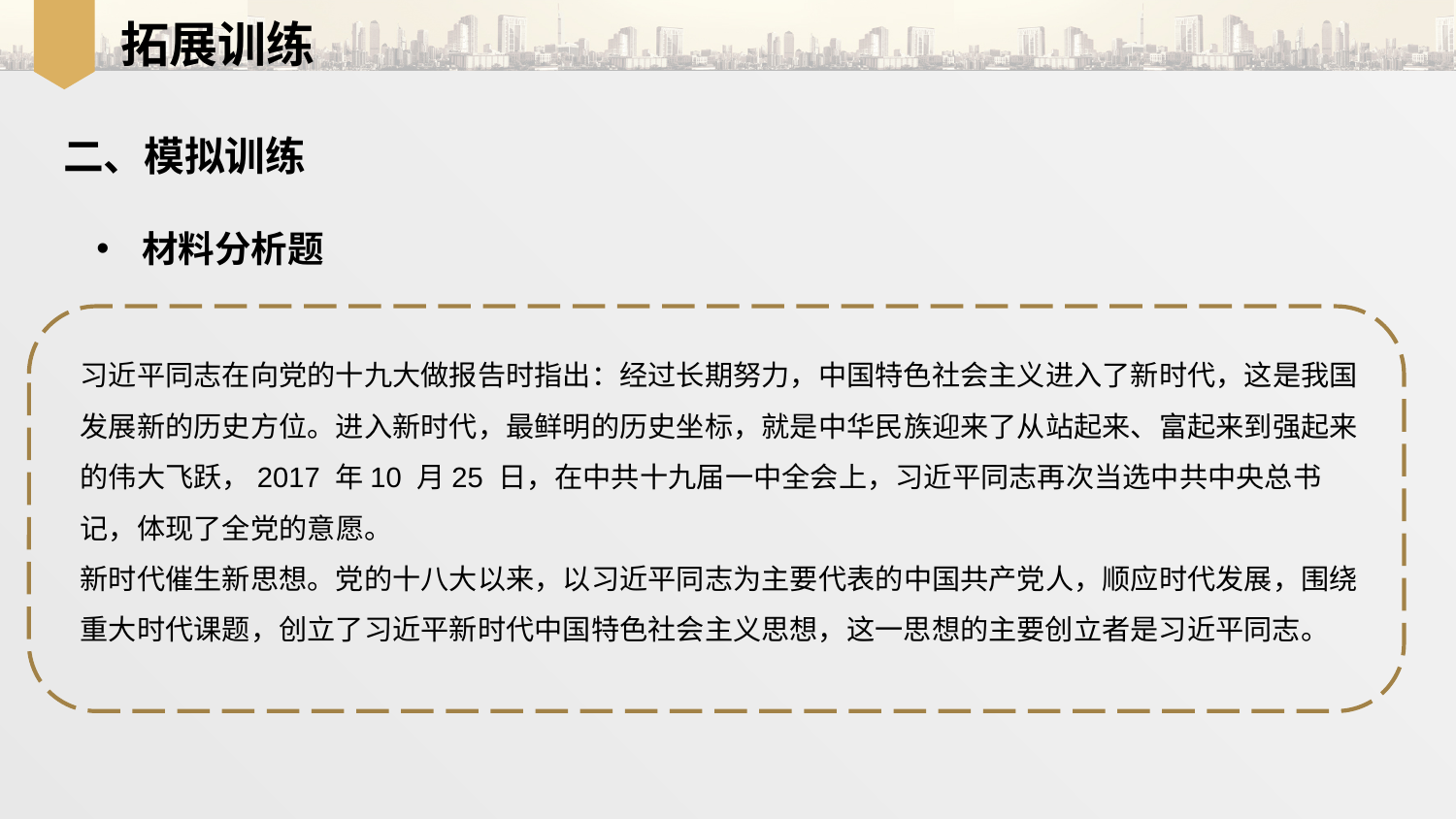

拓展训练
二、模拟训练
材料分析题

习近平同志在向党的十九大做报告时指出：经过长期努力，中国特色社会主义进入了新时代，这是我国发展新的历史方位。进入新时代，最鲜明的历史坐标，就是中华民族迎来了从站起来、富起来到强起来的伟大飞跃，2017 年10 月25 日，在中共十九届一中全会上，习近平同志再次当选中共中央总书记，体现了全党的意愿。
新时代催生新思想。党的十八大以来，以习近平同志为主要代表的中国共产党人，顺应时代发展，围绕重大时代课题，创立了习近平新时代中国特色社会主义思想，这一思想的主要创立者是习近平同志。